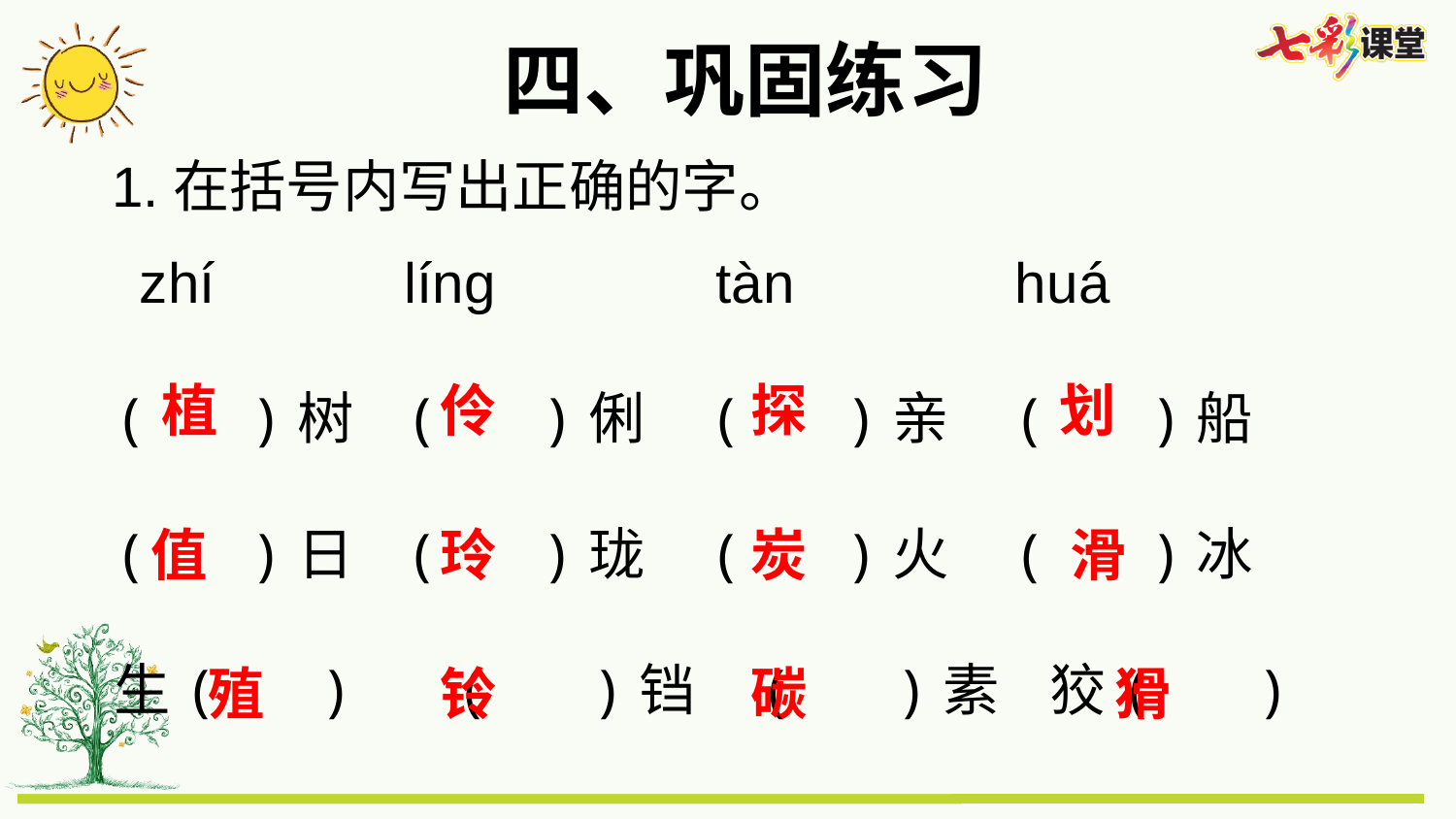

四、巩固练习
1.在括号内写出正确的字。
  zhí            líng              tàn              huá

(   )树   (   )俐    (   )亲    (   )船

(   )日   (   )珑    (   )火    (   )冰

生(   )   (   )铛    (   )素    狡(   )
植
伶
探
划
值
玲
炭
滑
殖
铃
碳
猾